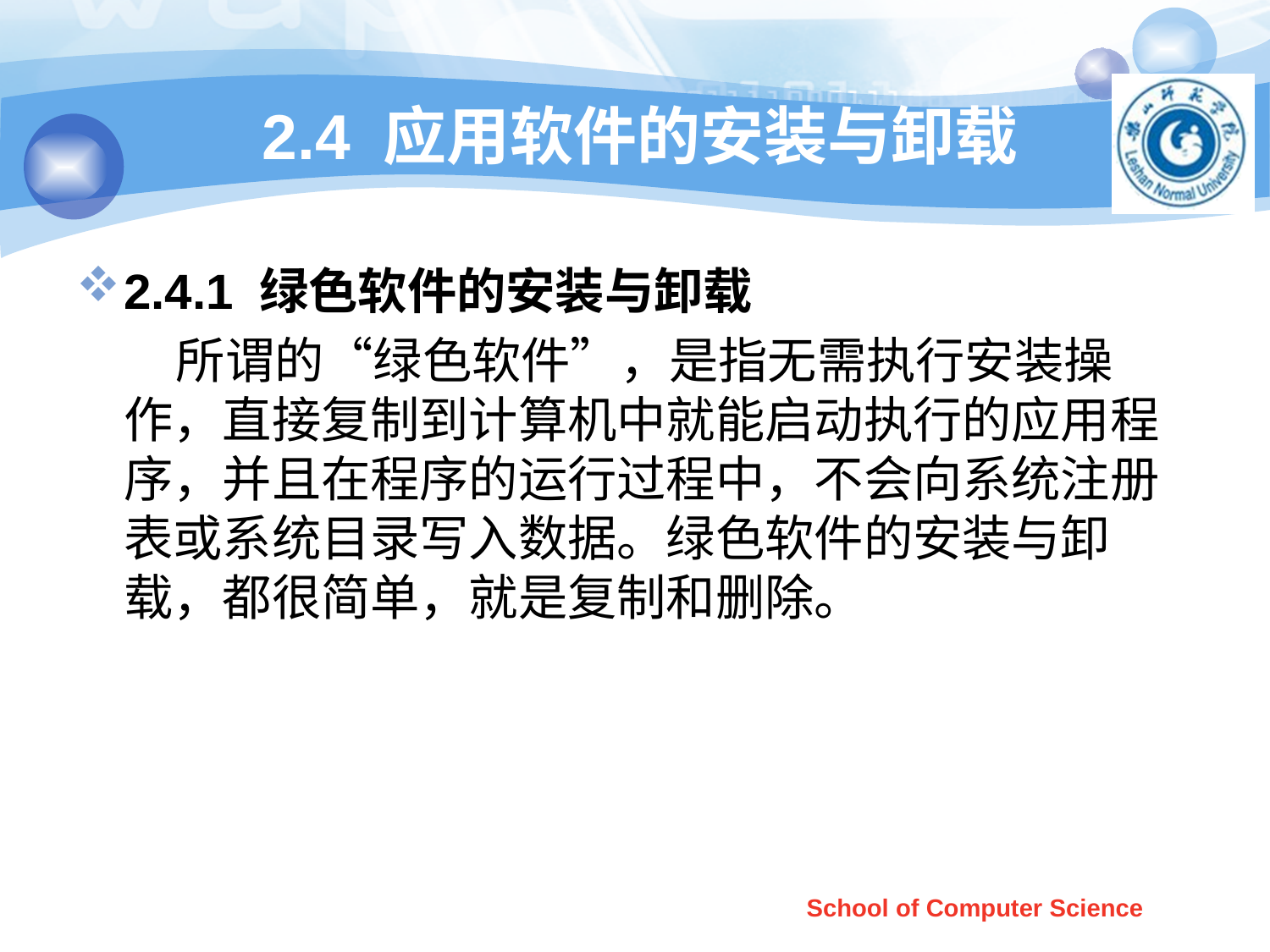

# 2.4 应用软件的安装与卸载
2.4.1 绿色软件的安装与卸载
        所谓的“绿色软件”，是指无需执行安装操作，直接复制到计算机中就能启动执行的应用程序，并且在程序的运行过程中，不会向系统注册表或系统目录写入数据。绿色软件的安装与卸载，都很简单，就是复制和删除。

School of Computer Science